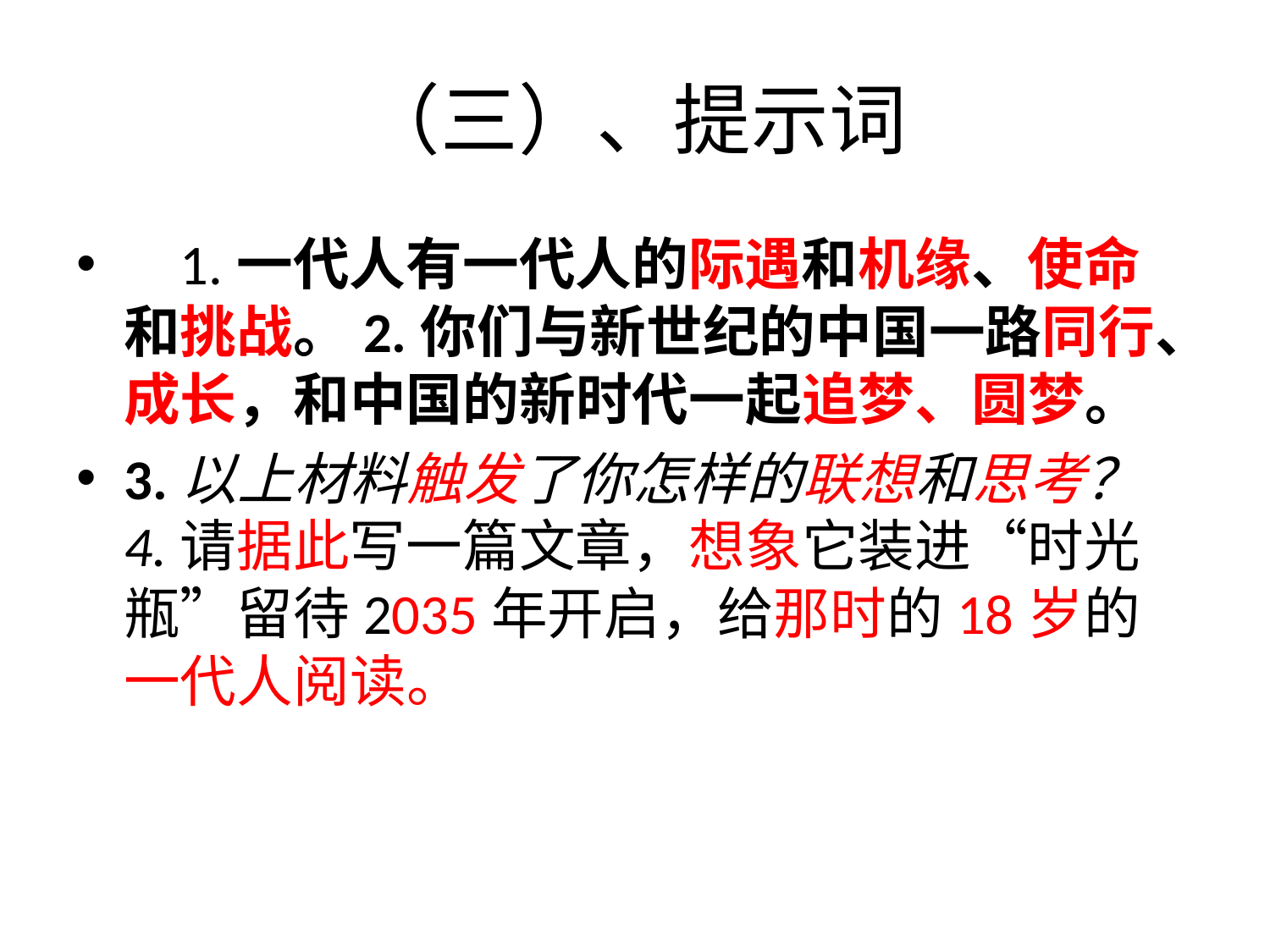

# （三）、提示词
 1.一代人有一代人的际遇和机缘、使命和挑战。2.你们与新世纪的中国一路同行、成长，和中国的新时代一起追梦、圆梦。
3.以上材料触发了你怎样的联想和思考？4.请据此写一篇文章，想象它装进“时光瓶”留待2035年开启，给那时的18岁的一代人阅读。